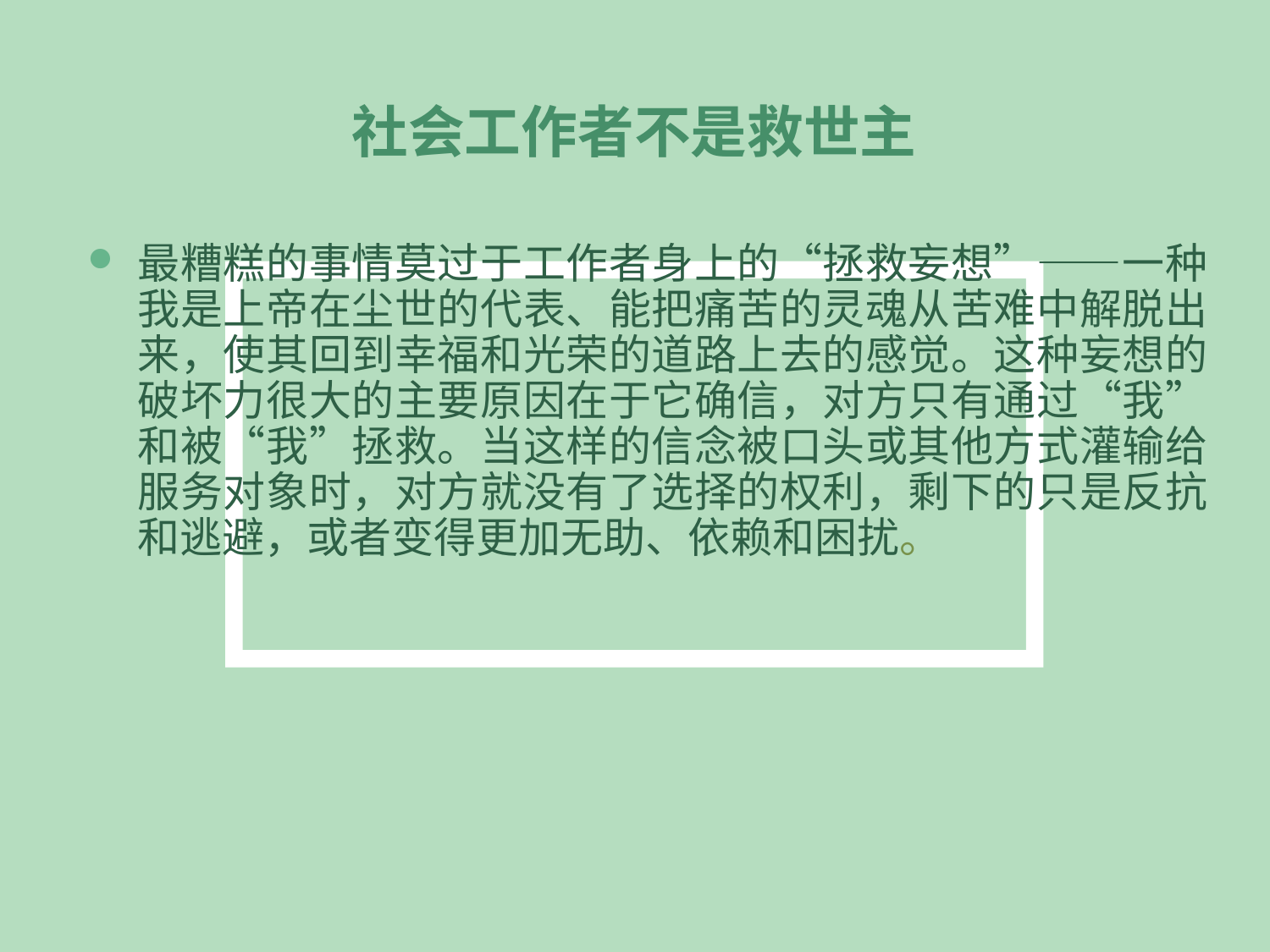

# 社会工作者不是救世主
最糟糕的事情莫过于工作者身上的“拯救妄想”——一种我是上帝在尘世的代表、能把痛苦的灵魂从苦难中解脱出来，使其回到幸福和光荣的道路上去的感觉。这种妄想的破坏力很大的主要原因在于它确信，对方只有通过“我”和被“我”拯救。当这样的信念被口头或其他方式灌输给服务对象时，对方就没有了选择的权利，剩下的只是反抗和逃避，或者变得更加无助、依赖和困扰。